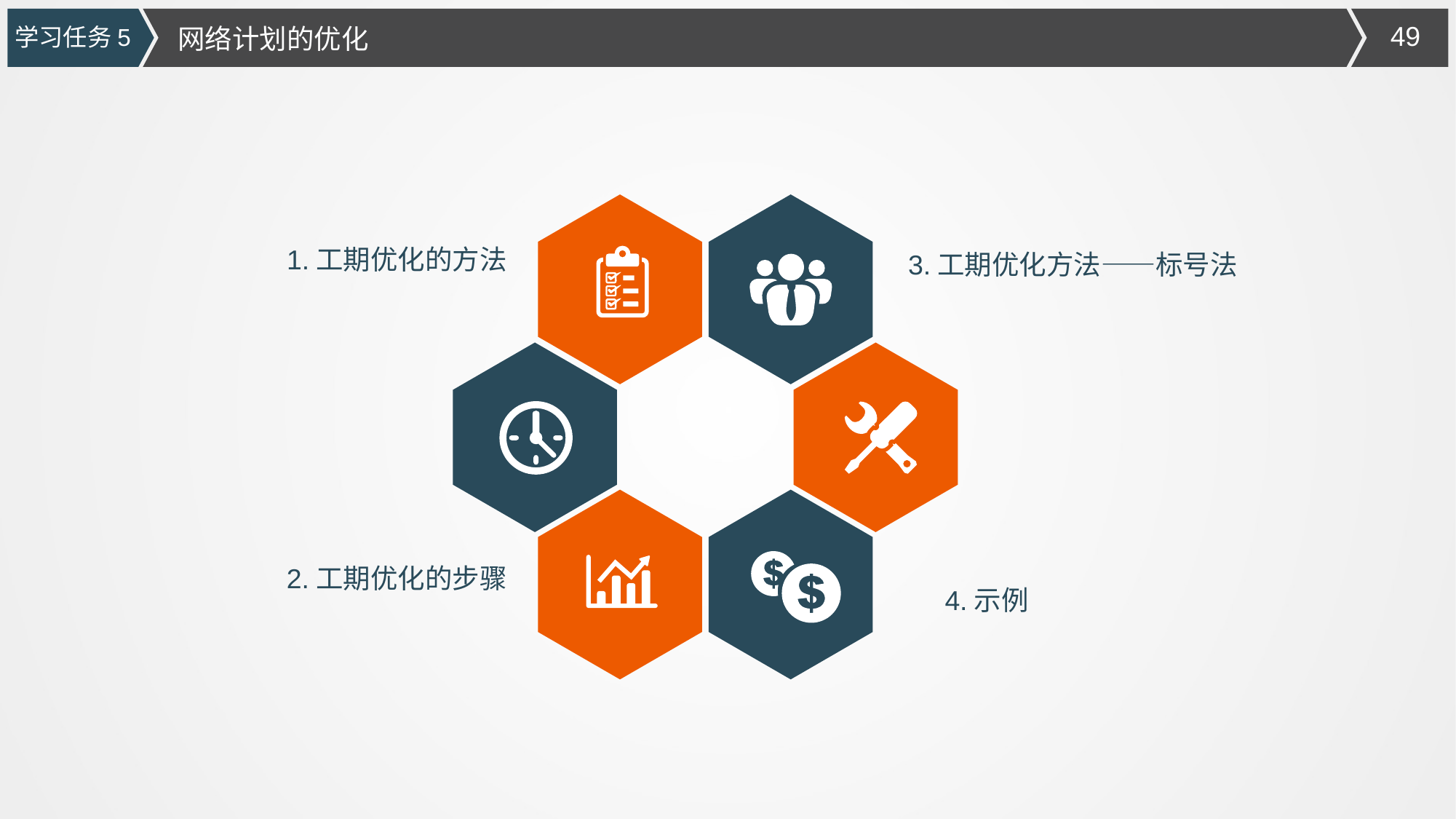

学习任务5
网络计划的优化

1.工期优化的方法

3.工期优化方法——标号法

2.工期优化的步骤

4.示例